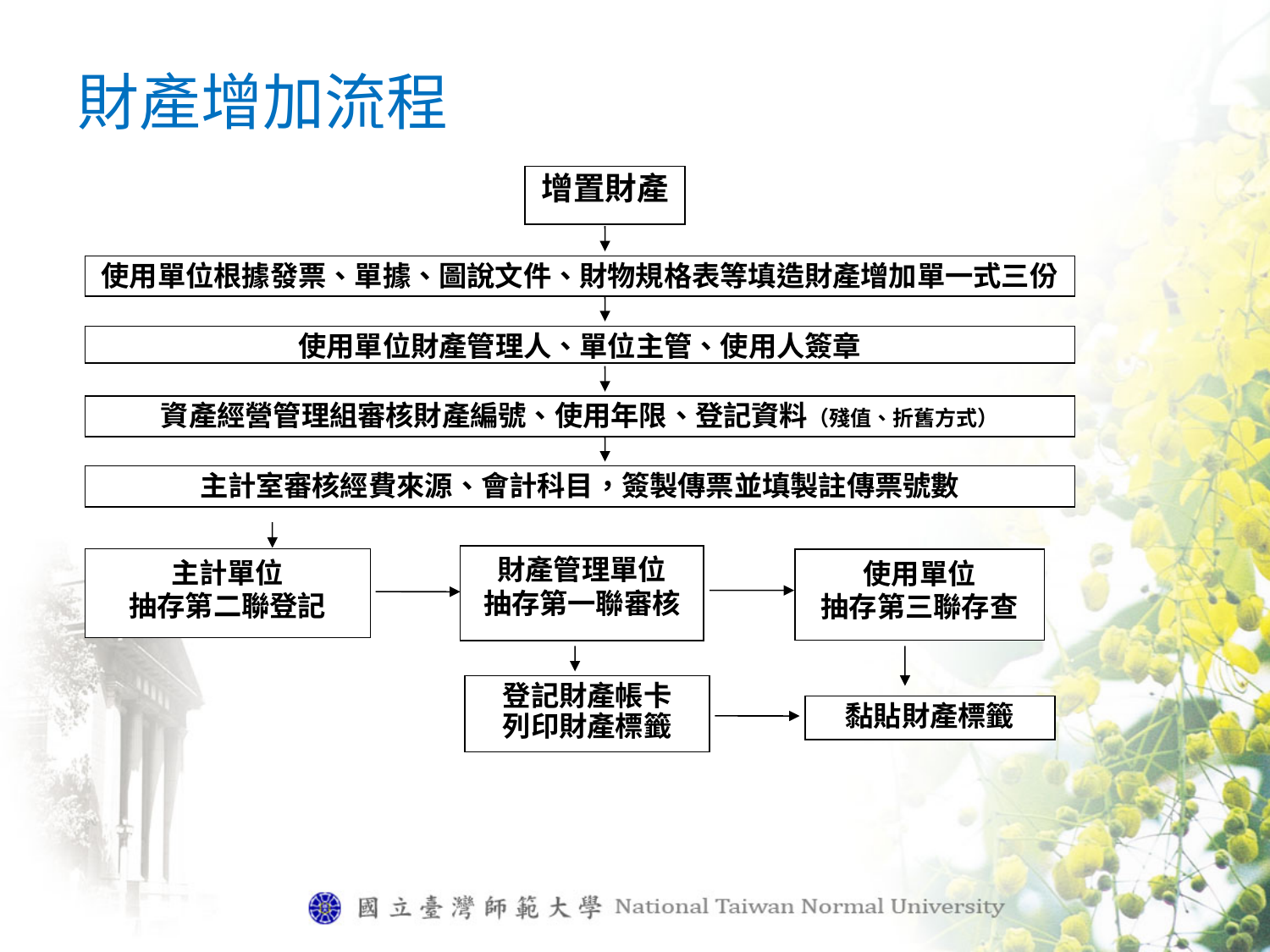

# 財產增加流程
增置財產

使用單位根據發票、單據、圖說文件、財物規格表等填造財產增加單一式三份

使用單位財產管理人、單位主管、使用人簽章

資產經營管理組審核財產編號、使用年限、登記資料（殘值、折舊方式）

主計室審核經費來源、會計科目，簽製傳票並填製註傳票號數

財產管理單位
抽存第一聯審核

主計單位
抽存第二聯登記
使用單位
抽存第三聯存查

登記財產帳卡
列印財產標籤
黏貼財產標籤